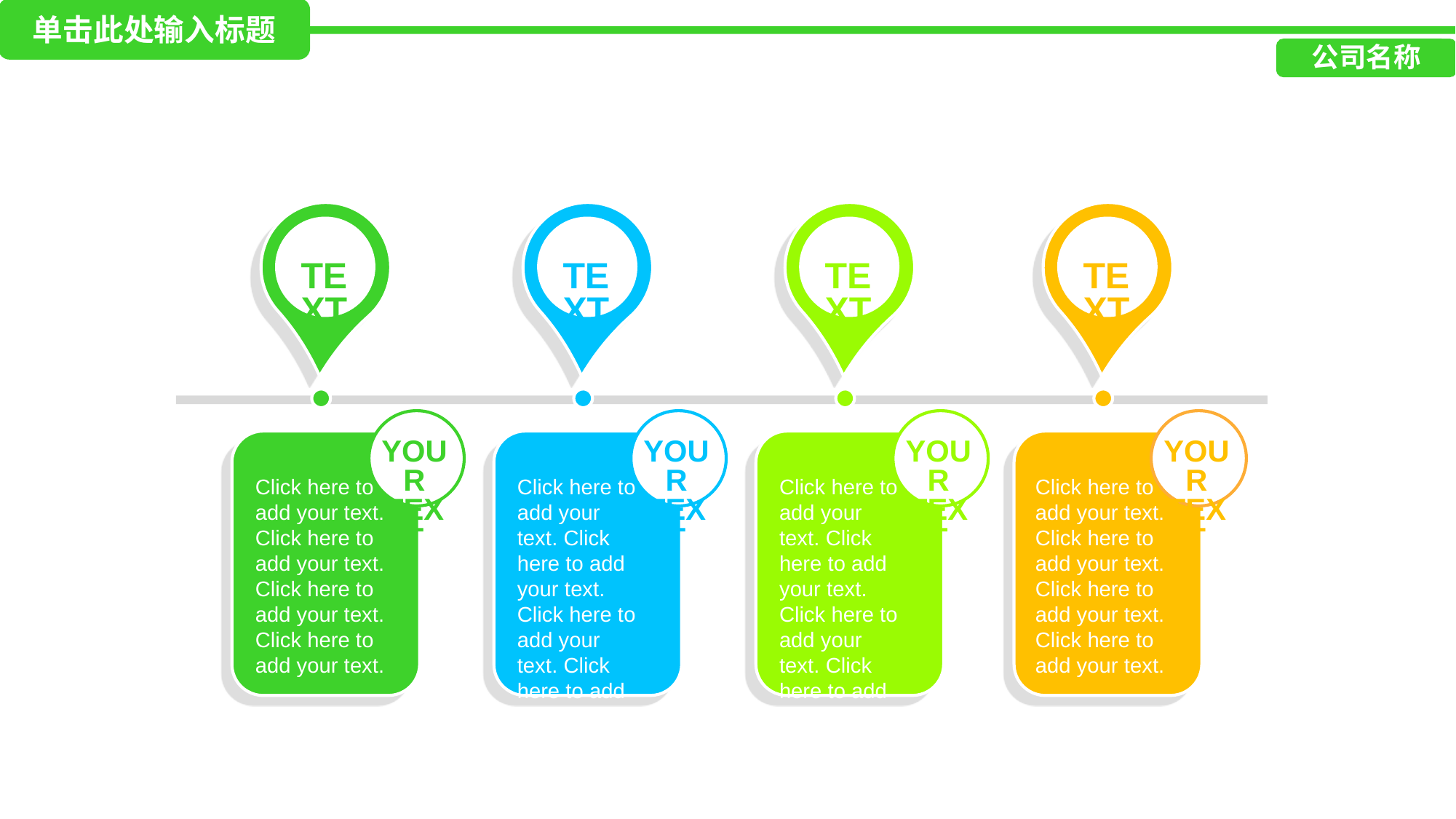

单击此处输入标题
延迟符

公司名称

TEXT

TEXT

TEXT

TEXT

YOUR TEXT
YOUR TEXT
YOUR TEXT
YOUR TEXT
Click here to add your text. Click here to add your text. Click here to add your text. Click here to add your text.
Click here to add your text. Click here to add your text. Click here to add your text. Click here to add your text.
Click here to add your text. Click here to add your text. Click here to add your text. Click here to add your text.
Click here to add your text. Click here to add your text. Click here to add your text. Click here to add your text.